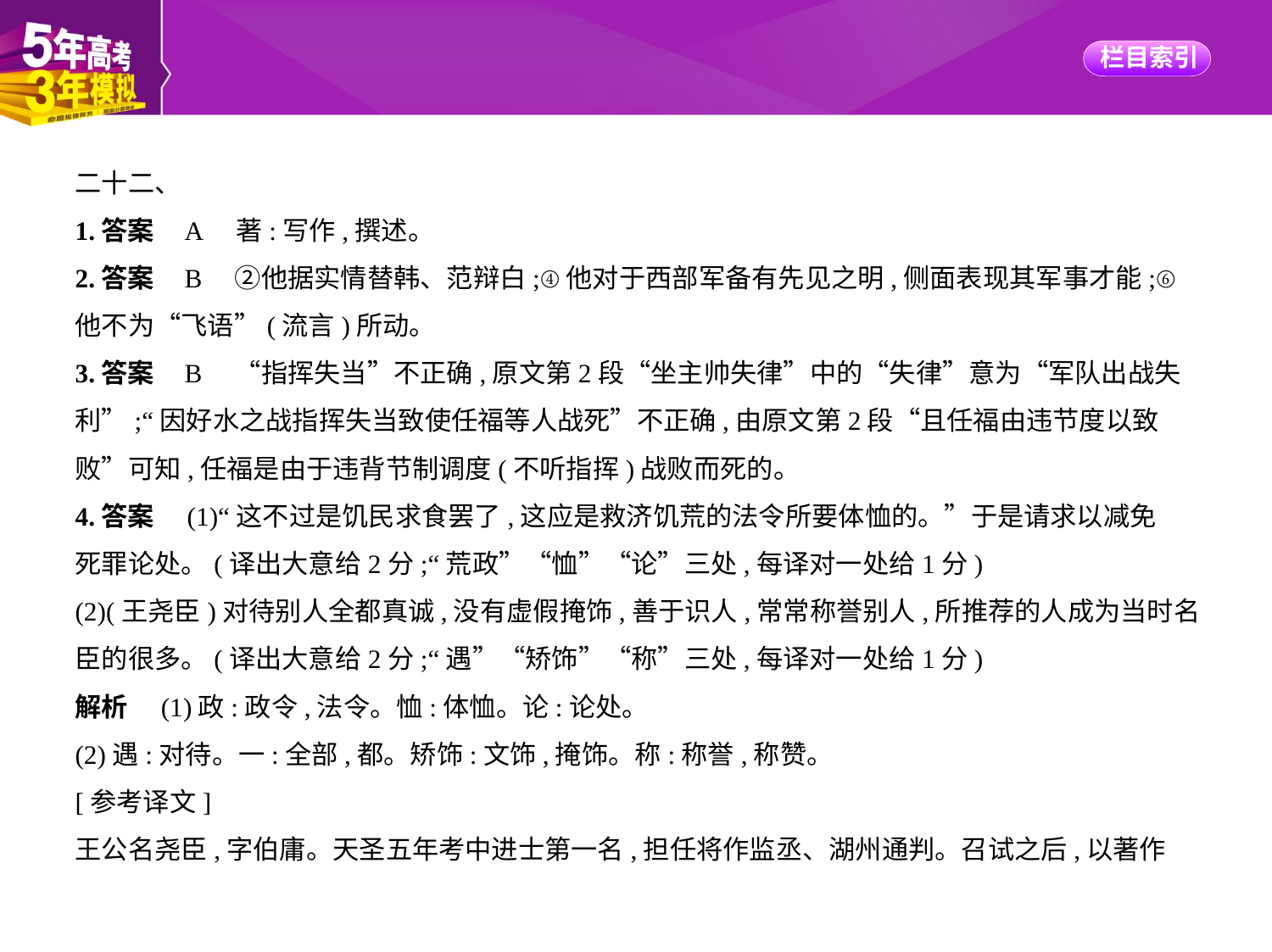

二十二、
1.答案    A　著:写作,撰述。
2.答案    B　②他据实情替韩、范辩白;④他对于西部军备有先见之明,侧面表现其军事才能;⑥
他不为“飞语”(流言)所动。
3.答案    B　“指挥失当”不正确,原文第2段“坐主帅失律”中的“失律”意为“军队出战失
利”;“因好水之战指挥失当致使任福等人战死”不正确,由原文第2段“且任福由违节度以致
败”可知,任福是由于违背节制调度(不听指挥)战败而死的。
4.答案　(1)“这不过是饥民求食罢了,这应是救济饥荒的法令所要体恤的。”于是请求以减免
死罪论处。(译出大意给2分;“荒政”“恤”“论”三处,每译对一处给1分)
(2)(王尧臣)对待别人全都真诚,没有虚假掩饰,善于识人,常常称誉别人,所推荐的人成为当时名
臣的很多。(译出大意给2分;“遇”“矫饰”“称”三处,每译对一处给1分)
解析　(1)政:政令,法令。恤:体恤。论:论处。
(2)遇:对待。一:全部,都。矫饰:文饰,掩饰。称:称誉,称赞。
[参考译文]
王公名尧臣,字伯庸。天圣五年考中进士第一名,担任将作监丞、湖州通判。召试之后,以著作